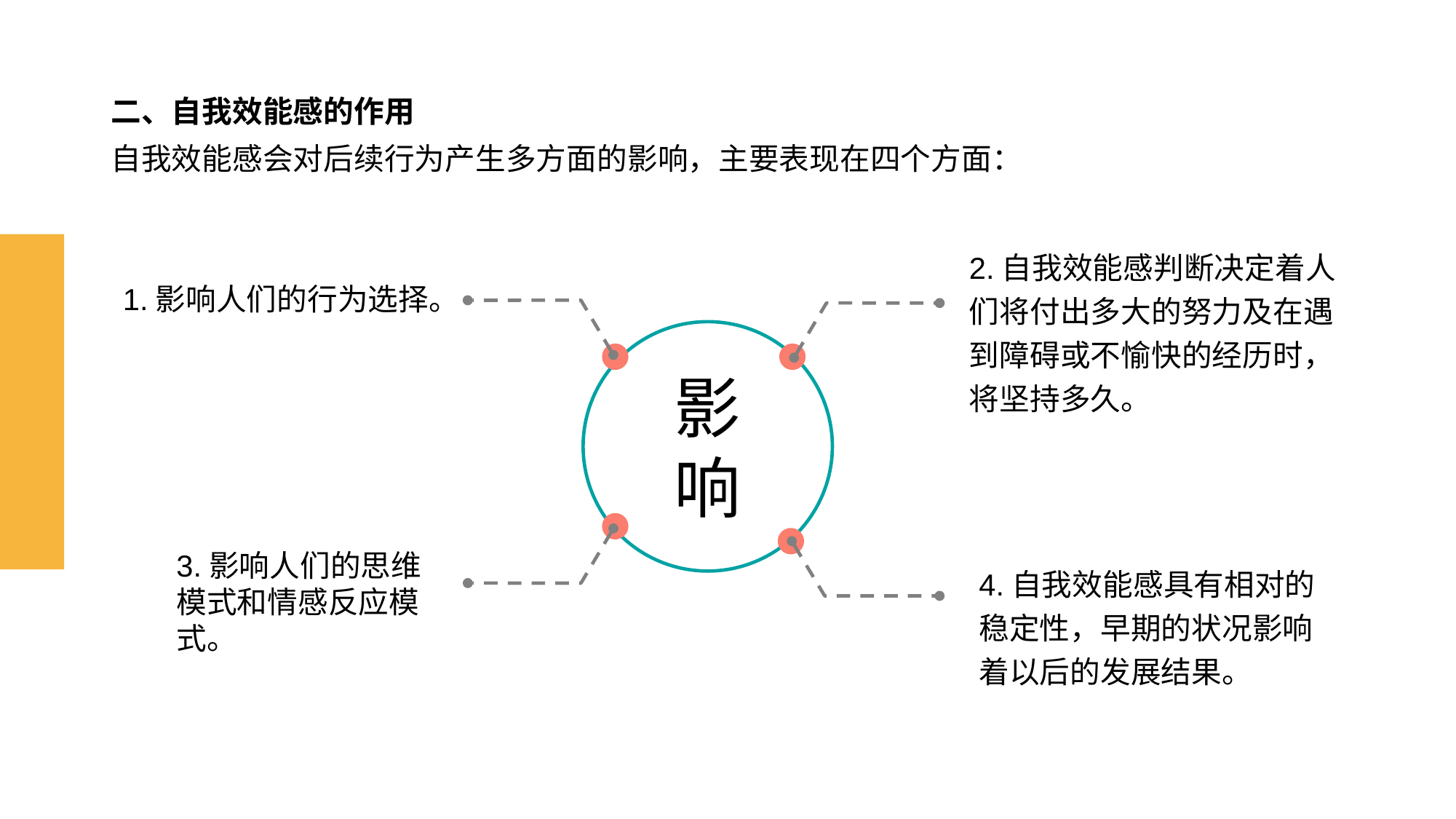

# 二、自我效能感的作用
自我效能感会对后续行为产生多方面的影响，主要表现在四个方面：

2.自我效能感判断决定着人们将付出多大的努力及在遇到障碍或不愉快的经历时，将坚持多久。

1.影响人们的行为选择。
影
响

3.影响人们的思维模式和情感反应模式。
4.自我效能感具有相对的稳定性，早期的状况影响着以后的发展结果。